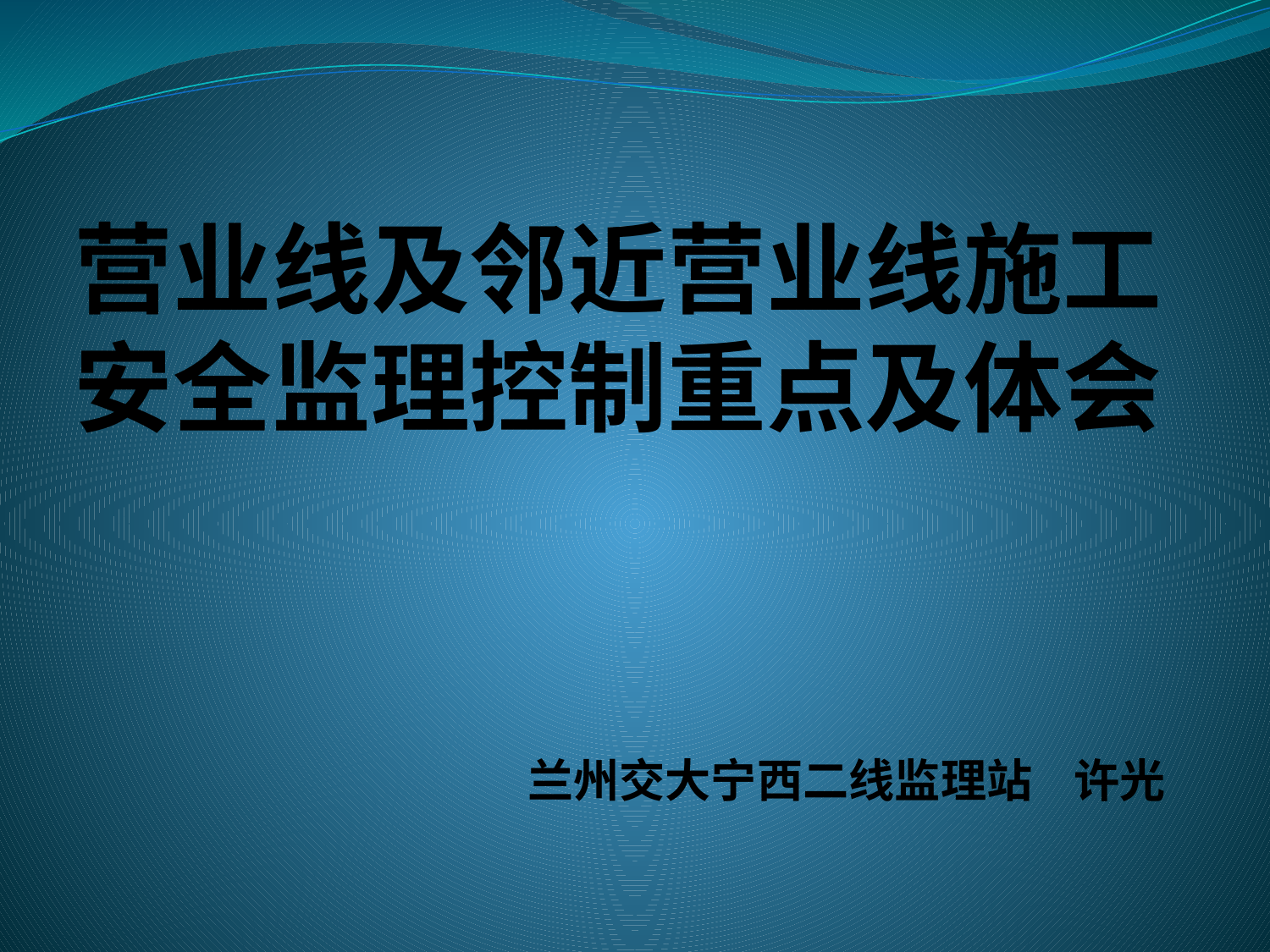

# 营业线及邻近营业线施工安全监理控制重点及体会
兰州交大宁西二线监理站    许光